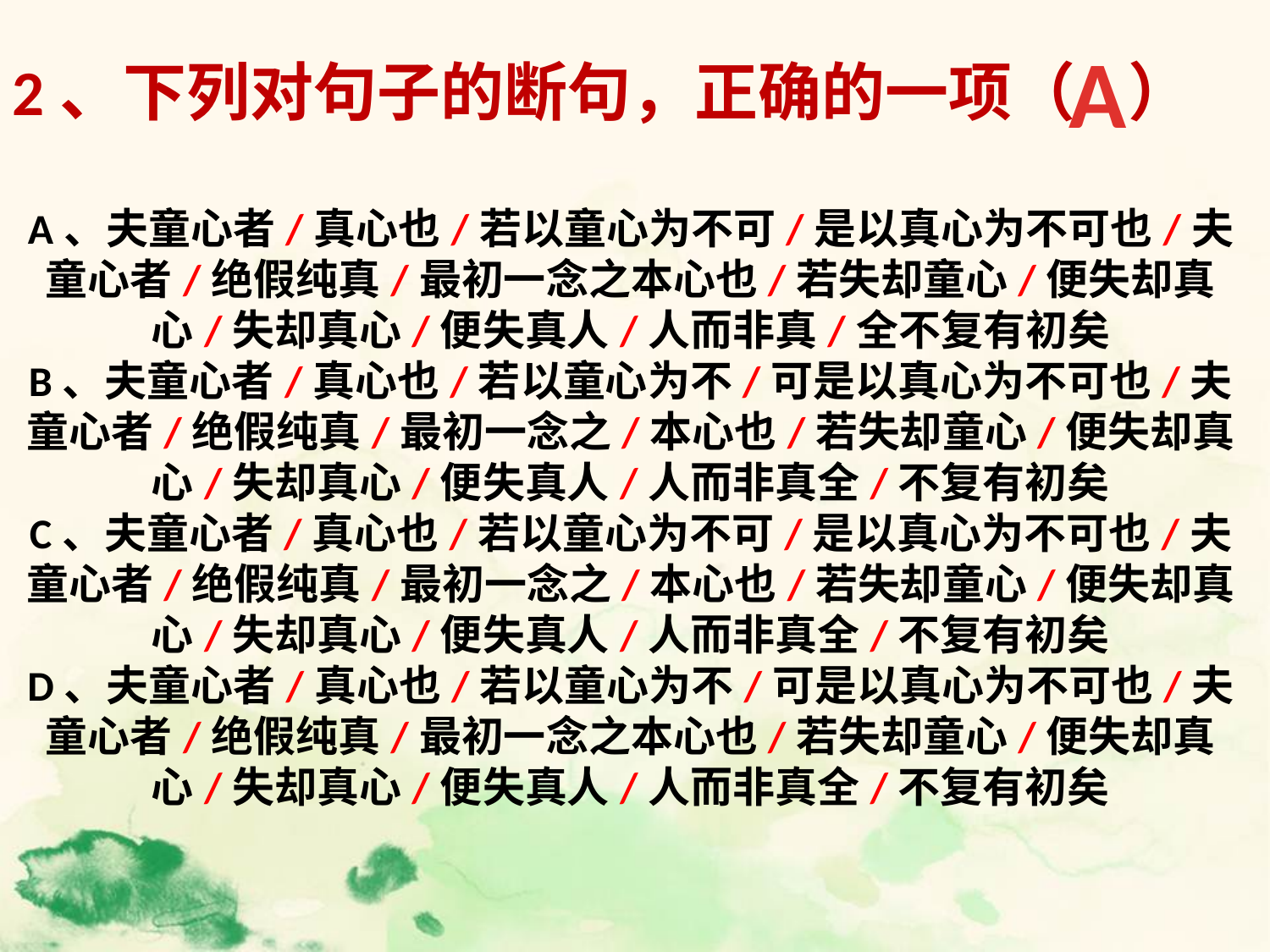

A
2、下列对句子的断句，正确的一项（   ）
# A、夫童心者/真心也/若以童心为不可/是以真心为不可也/夫童心者/绝假纯真/最初一念之本心也/若失却童心/便失却真心/失却真心/便失真人/人而非真/全不复有初矣 B、夫童心者/真心也/若以童心为不/可是以真心为不可也/夫童心者/绝假纯真/最初一念之/本心也/若失却童心/便失却真心/失却真心/便失真人/人而非真全/不复有初矣 C、夫童心者/真心也/若以童心为不可/是以真心为不可也/夫童心者/绝假纯真/最初一念之/本心也/若失却童心/便失却真心/失却真心/便失真人/人而非真全/不复有初矣 D、夫童心者/真心也/若以童心为不/可是以真心为不可也/夫童心者/绝假纯真/最初一念之本心也/若失却童心/便失却真心/失却真心/便失真人/人而非真全/不复有初矣